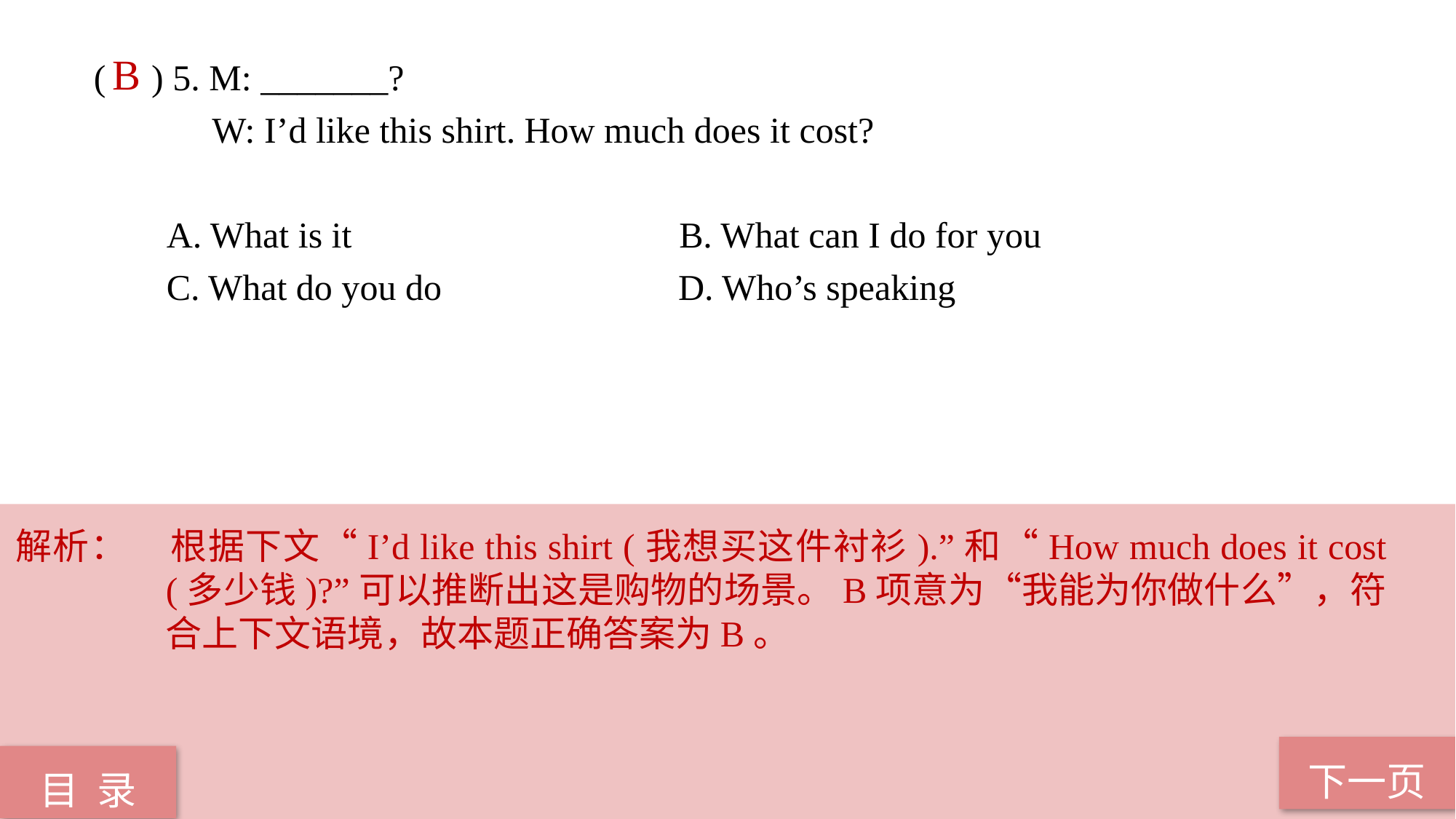

(     ) 5. M: _______?
             W: I’d like this shirt. How much does it cost?

        A. What is it                                    B. What can I do for you
        C. What do you do                          D. Who’s speaking
B
解析：	根据下文“I’d like this shirt (我想买这件衬衫).”和“How much does it cost (多少钱)?”可以推断出这是购物的场景。B项意为“我能为你做什么”，符合上下文语境，故本题正确答案为B。
下一页